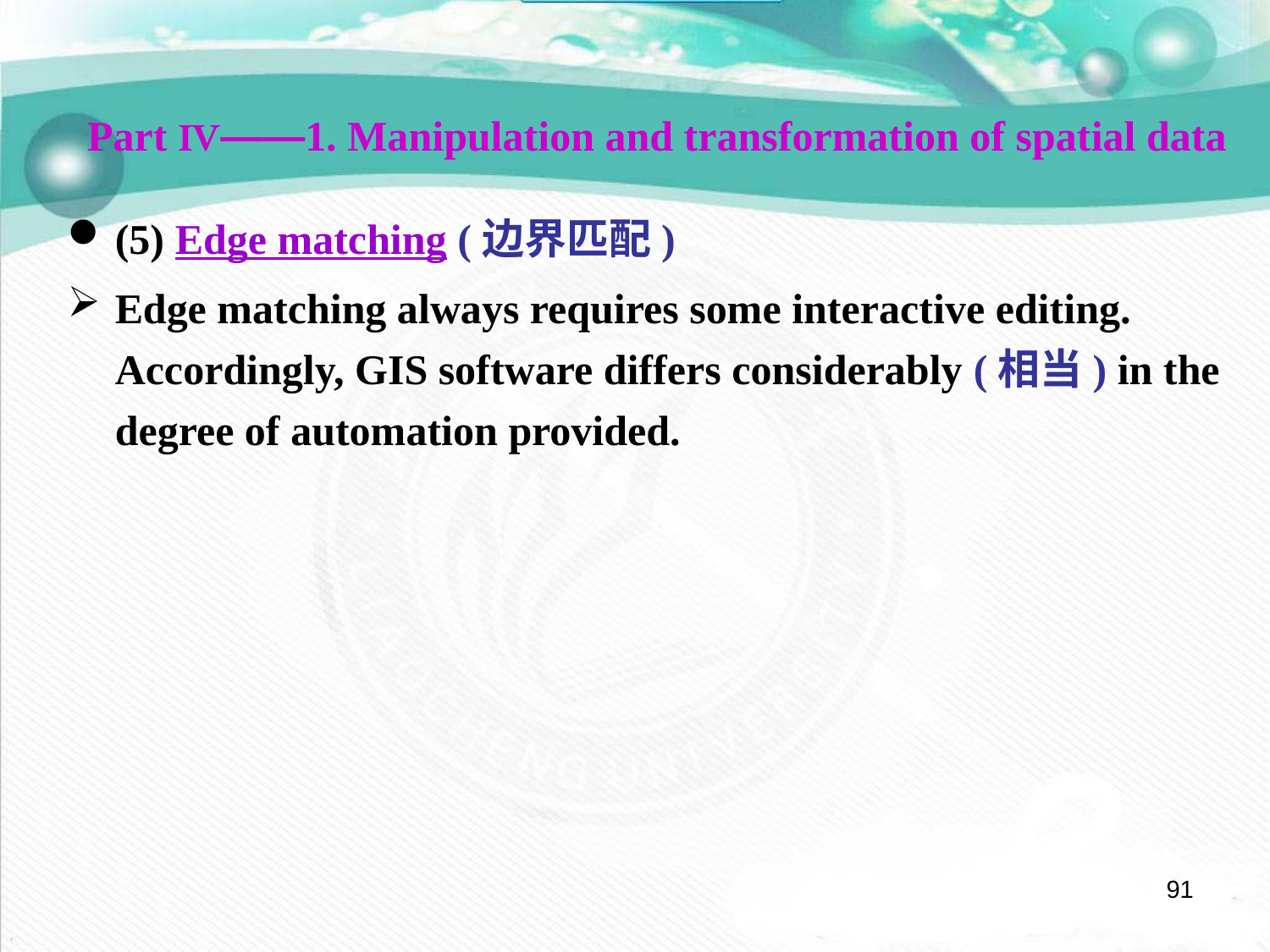

Part Ⅳ——1. Manipulation and transformation of spatial data
(5) Edge matching (边界匹配)
Edge matching always requires some interactive editing. Accordingly, GIS software differs considerably (相当) in the degree of automation provided.
91